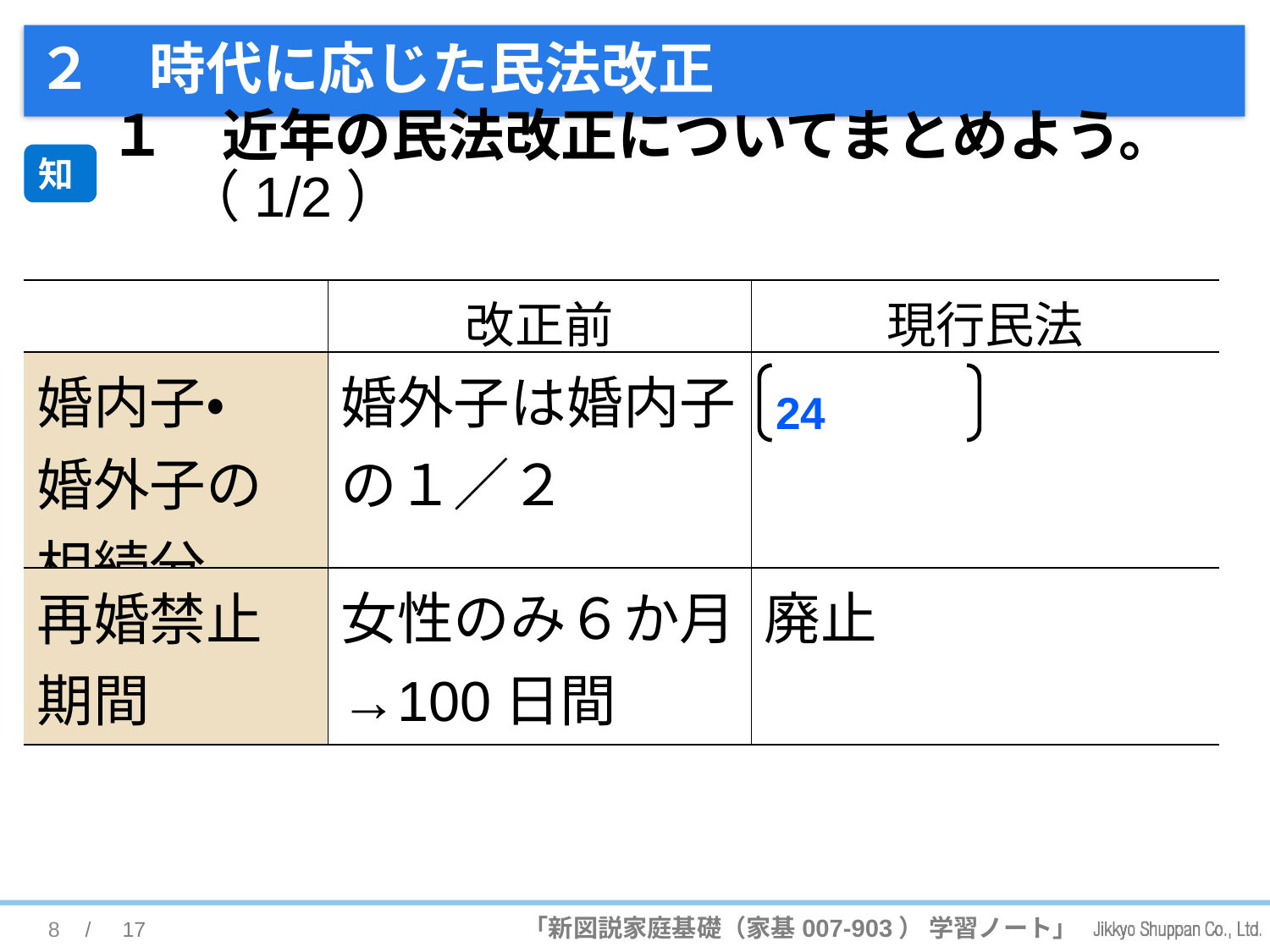

# ２　時代に応じた民法改正
１　近年の民法改正についてまとめよう。 （1/2）
知
|  | 改正前 | 現行民法 |
| --- | --- | --- |
| 婚内子・ 婚外子の相続分 | 婚外子は婚内子の１／２ | 24 同等 |
| 再婚禁止期間 | 女性のみ６か月 →100日間 | 廃止 |
24
8